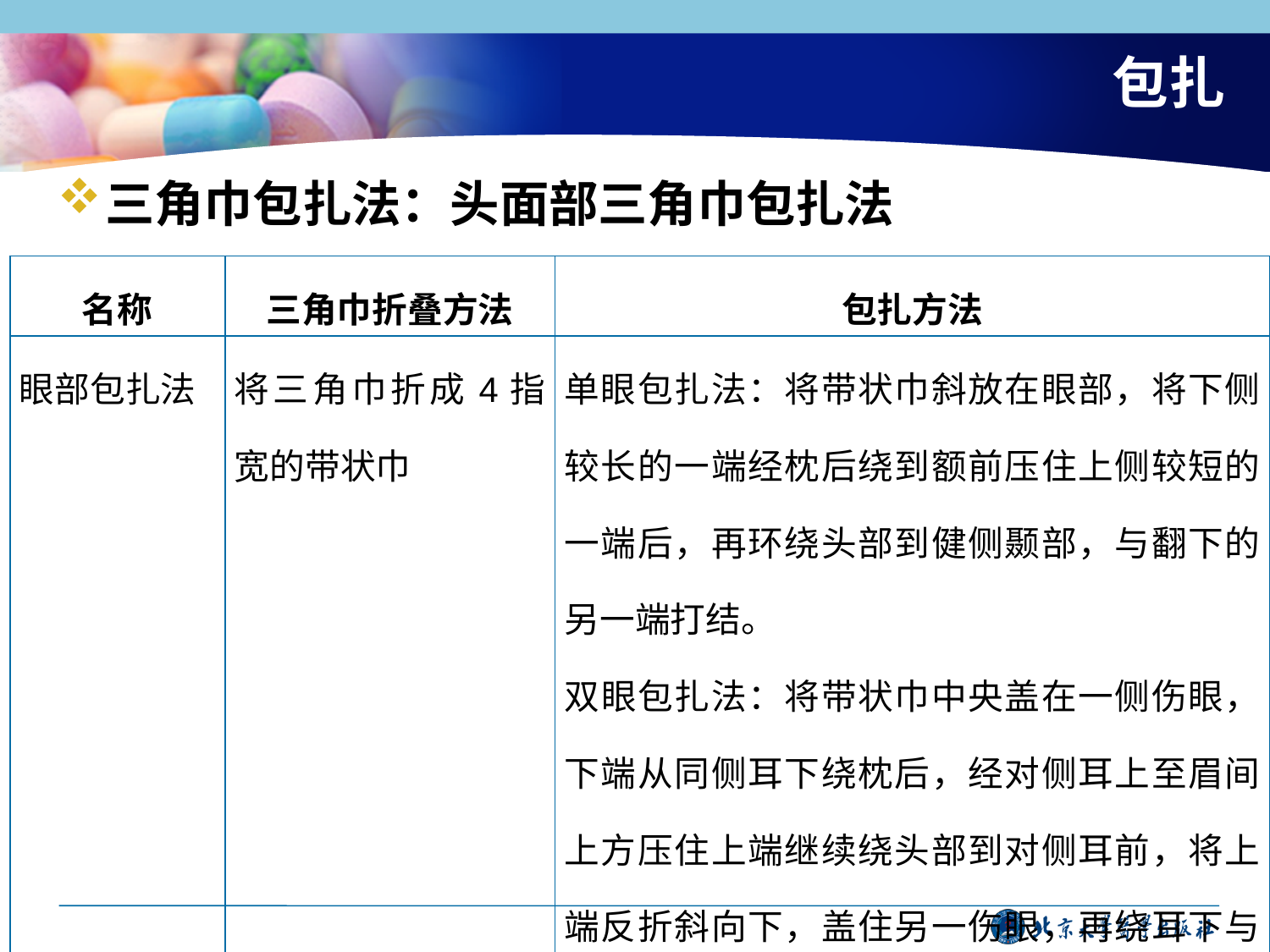

# 包扎
三角巾包扎法：头面部三角巾包扎法
| 名称 | 三角巾折叠方法 | 包扎方法 |
| --- | --- | --- |
| 眼部包扎法 | 将三角巾折成4指宽的带状巾 | 单眼包扎法：将带状巾斜放在眼部，将下侧较长的一端经枕后绕到额前压住上侧较短的一端后，再环绕头部到健侧颞部，与翻下的另一端打结。 双眼包扎法：将带状巾中央盖在一侧伤眼，下端从同侧耳下绕枕后，经对侧耳上至眉间上方压住上端继续绕头部到对侧耳前，将上端反折斜向下，盖住另一伤眼，再绕耳下与另一端在对侧耳上打结。 |